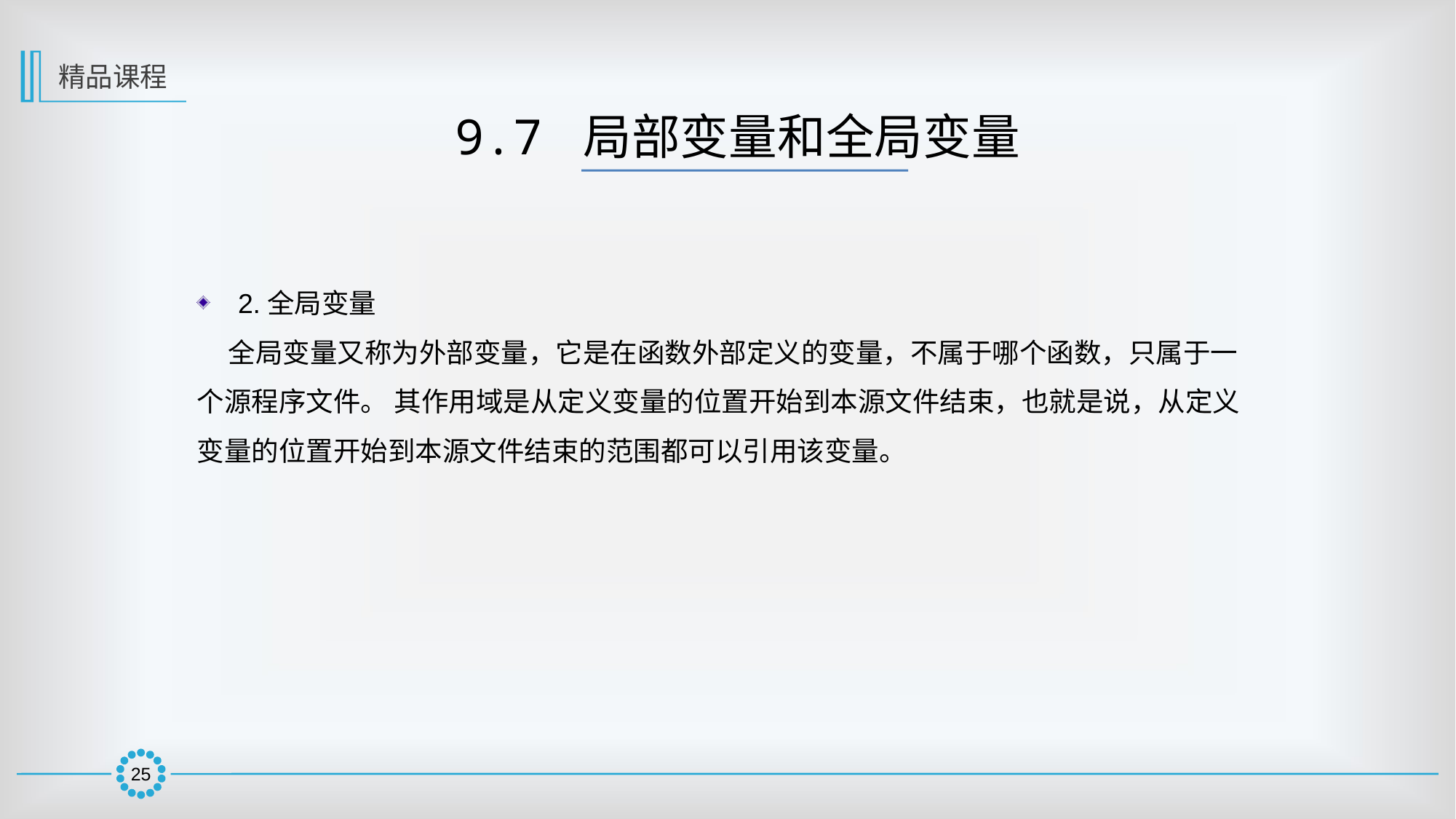

精品课程
9.7 局部变量和全局变量

2.全局变量
    全局变量又称为外部变量，它是在函数外部定义的变量，不属于哪个函数，只属于一个源程序文件。 其作用域是从定义变量的位置开始到本源文件结束，也就是说，从定义变量的位置开始到本源文件结束的范围都可以引用该变量。

25